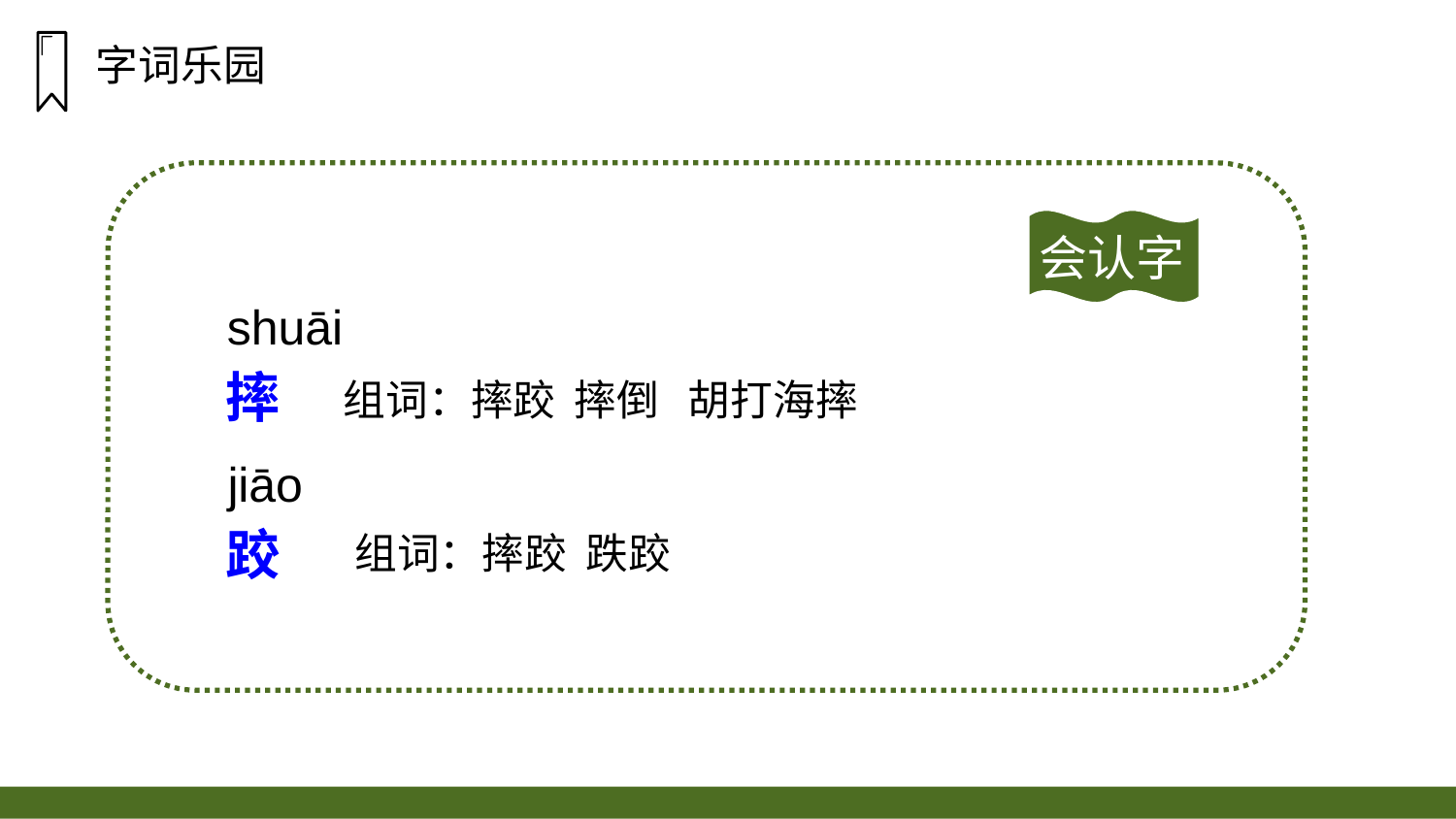

字词乐园

会认字
shuāi
摔
组词：摔跤  摔倒   胡打海摔
jiāo
跤
组词：摔跤  跌跤